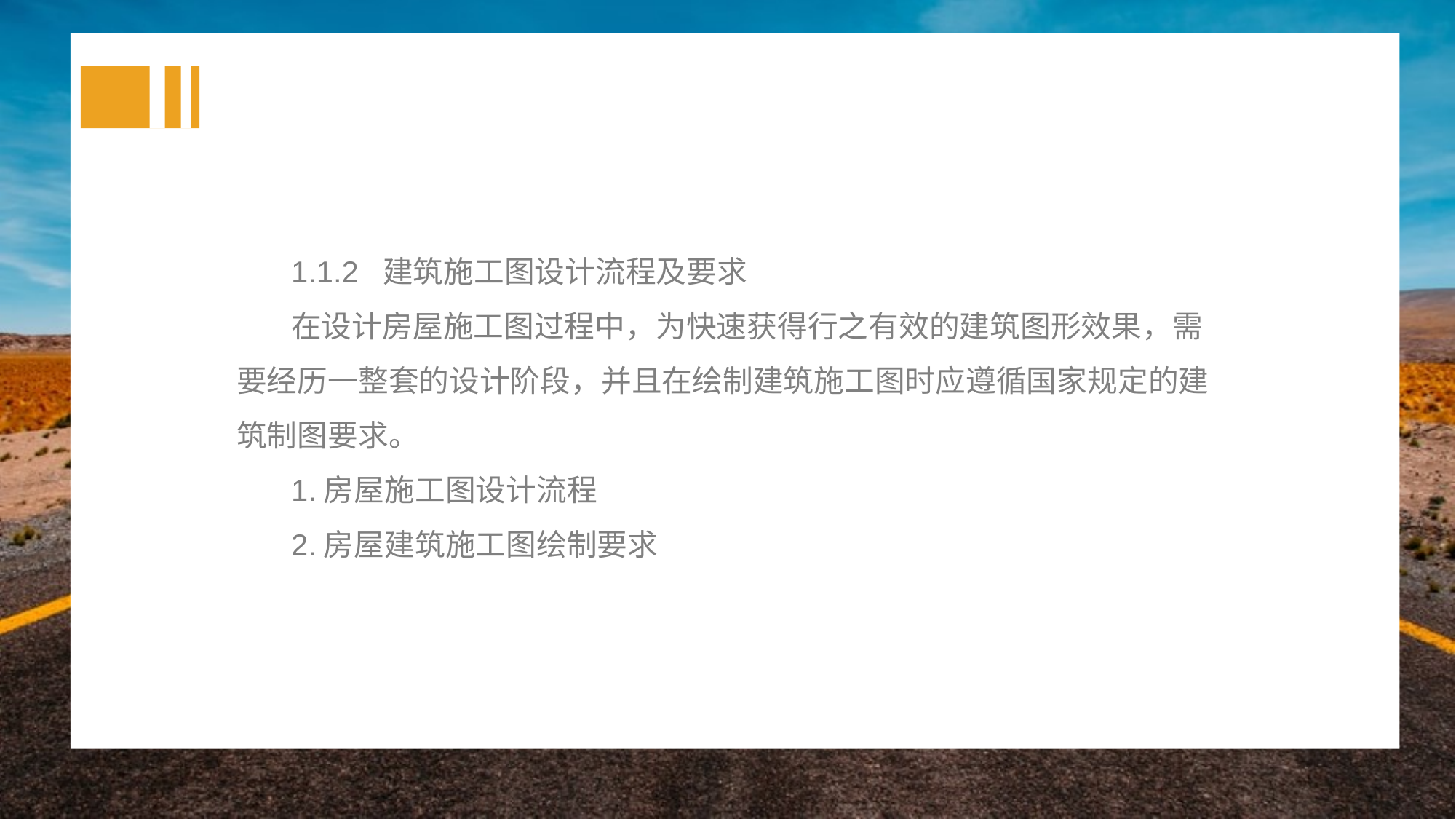

1.1.2  建筑施工图设计流程及要求
在设计房屋施工图过程中，为快速获得行之有效的建筑图形效果，需要经历一整套的设计阶段，并且在绘制建筑施工图时应遵循国家规定的建筑制图要求。
1.房屋施工图设计流程
2.房屋建筑施工图绘制要求